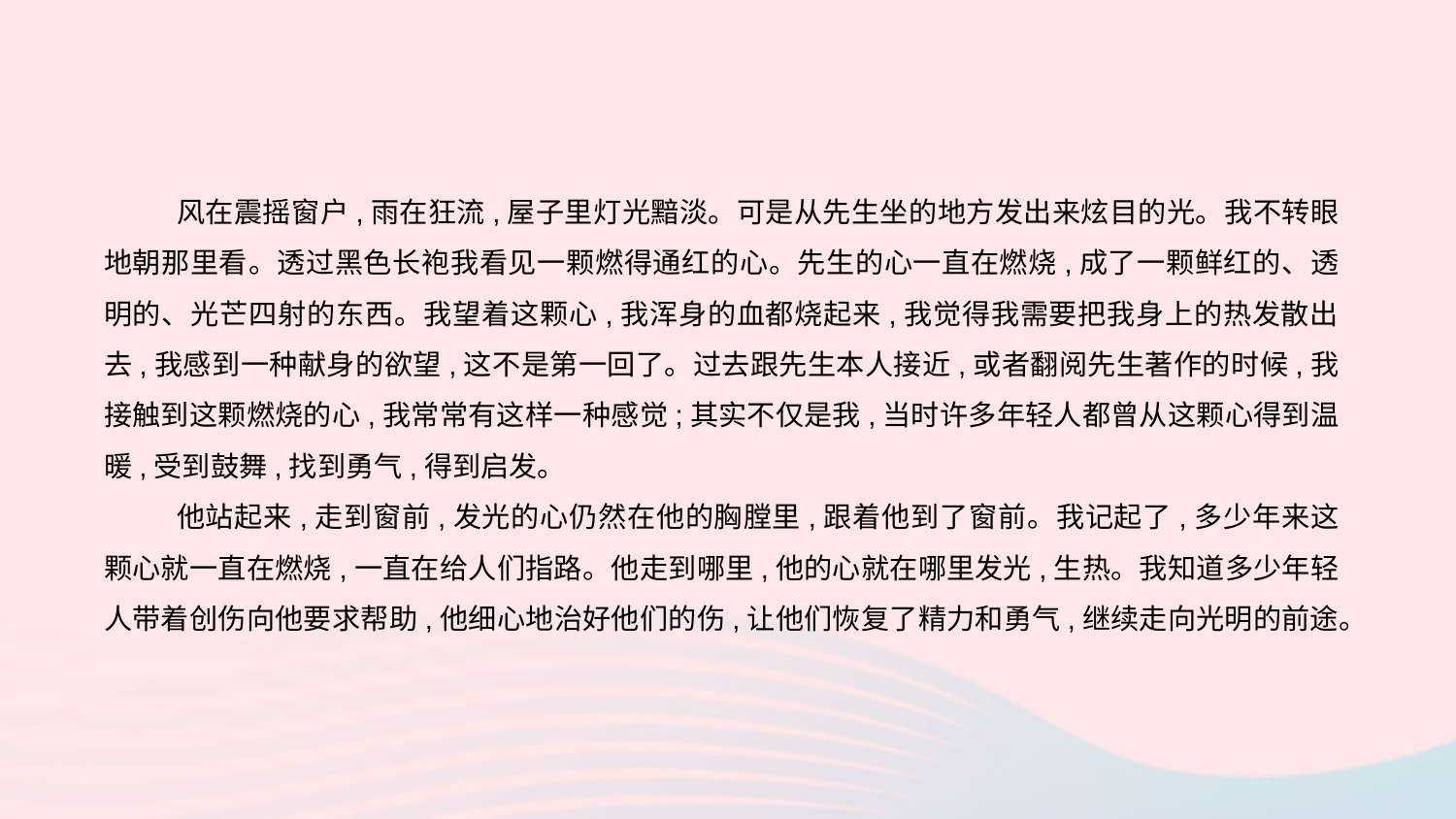

风在震摇窗户,雨在狂流,屋子里灯光黯淡。可是从先生坐的地方发出来炫目的光。我不转眼地朝那里看。透过黑色长袍我看见一颗燃得通红的心。先生的心一直在燃烧,成了一颗鲜红的、透明的、光芒四射的东西。我望着这颗心,我浑身的血都烧起来,我觉得我需要把我身上的热发散出去,我感到一种献身的欲望,这不是第一回了。过去跟先生本人接近,或者翻阅先生著作的时候,我接触到这颗燃烧的心,我常常有这样一种感觉;其实不仅是我,当时许多年轻人都曾从这颗心得到温暖,受到鼓舞,找到勇气,得到启发。
他站起来,走到窗前,发光的心仍然在他的胸膛里,跟着他到了窗前。我记起了,多少年来这颗心就一直在燃烧,一直在给人们指路。他走到哪里,他的心就在哪里发光,生热。我知道多少年轻人带着创伤向他要求帮助,他细心地治好他们的伤,让他们恢复了精力和勇气,继续走向光明的前途。